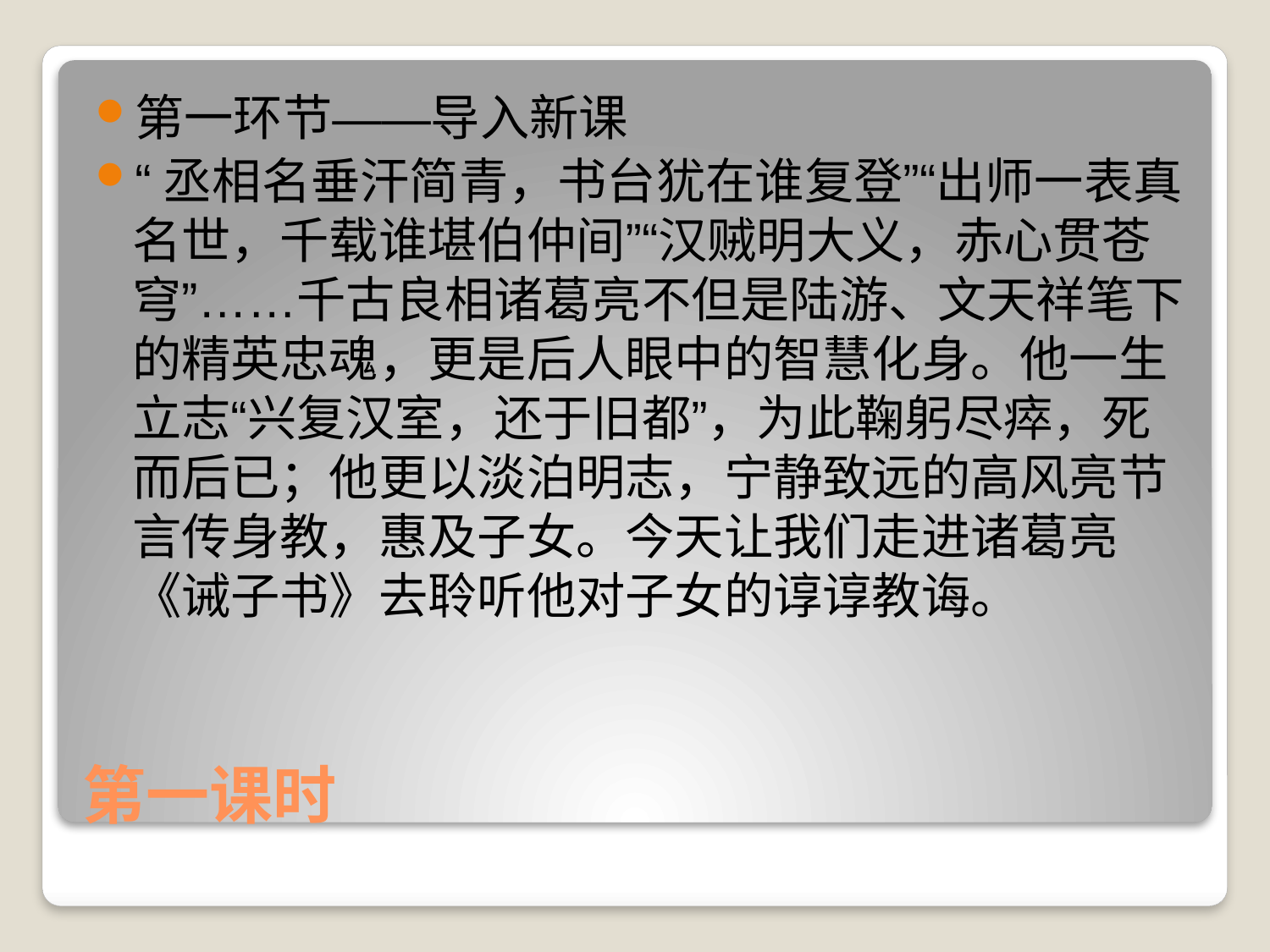

第一环节——导入新课
“丞相名垂汗简青，书台犹在谁复登”“出师一表真名世，千载谁堪伯仲间”“汉贼明大义，赤心贯苍穹”……千古良相诸葛亮不但是陆游、文天祥笔下的精英忠魂，更是后人眼中的智慧化身。他一生立志“兴复汉室，还于旧都”，为此鞠躬尽瘁，死而后已；他更以淡泊明志，宁静致远的高风亮节言传身教，惠及子女。今天让我们走进诸葛亮《诫子书》去聆听他对子女的谆谆教诲。
# 第一课时